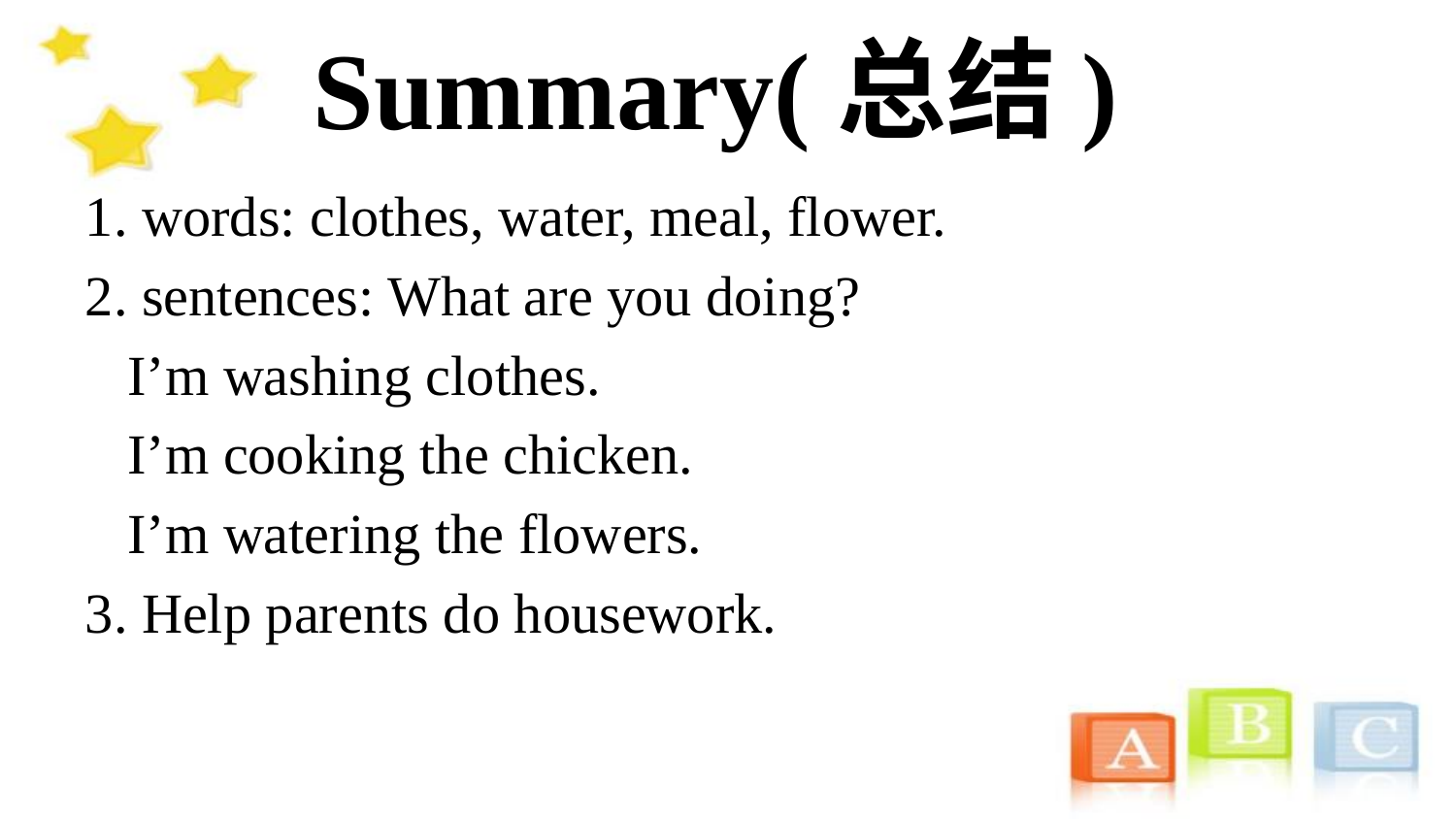

# Summary(总结)
1. words: clothes, water, meal, flower.
2. sentences: What are you doing?
   I’m washing clothes.
   I’m cooking the chicken.
   I’m watering the flowers.
3. Help parents do housework.